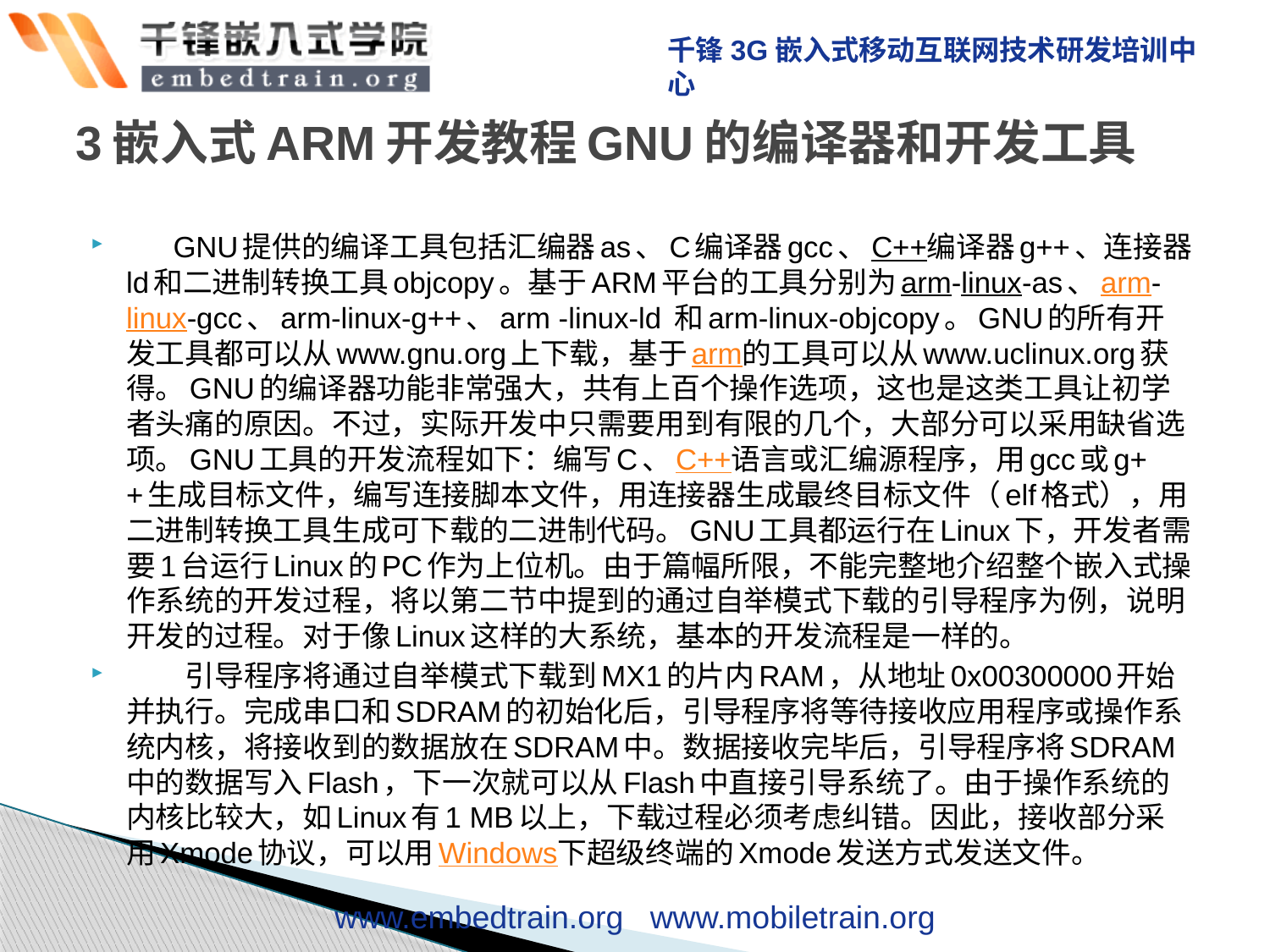

# 3嵌入式ARM开发教程GNU的编译器和开发工具
　  GNU提供的编译工具包括汇编器as、C编译器gcc、C++编译器g++、连接器ld和二进制转换工具objcopy。基于ARM平台的工具分别为arm-linux-as、arm-linux-gcc、arm-linux-g++、arm -linux-ld 和arm-linux-objcopy。GNU的所有开发工具都可以从www.gnu.org上下载，基于arm的工具可以从www.uclinux.org获得。GNU的编译器功能非常强大，共有上百个操作选项，这也是这类工具让初学者头痛的原因。不过，实际开发中只需要用到有限的几个，大部分可以采用缺省选项。GNU工具的开发流程如下：编写C、C++语言或汇编源程序，用gcc或g++生成目标文件，编写连接脚本文件，用连接器生成最终目标文件（elf格式），用二进制转换工具生成可下载的二进制代码。GNU工具都运行在Linux下，开发者需要1台运行Linux的PC作为上位机。由于篇幅所限，不能完整地介绍整个嵌入式操作系统的开发过程，将以第二节中提到的通过自举模式下载的引导程序为例，说明开发的过程。对于像Linux这样的大系统，基本的开发流程是一样的。
　　引导程序将通过自举模式下载到MX1的片内RAM，从地址0x00300000开始并执行。完成串口和SDRAM的初始化后，引导程序将等待接收应用程序或操作系统内核，将接收到的数据放在SDRAM中。数据接收完毕后，引导程序将SDRAM中的数据写入Flash，下一次就可以从Flash中直接引导系统了。由于操作系统的内核比较大，如Linux有1 MB以上，下载过程必须考虑纠错。因此，接收部分采用Xmode协议，可以用Windows下超级终端的Xmode发送方式发送文件。